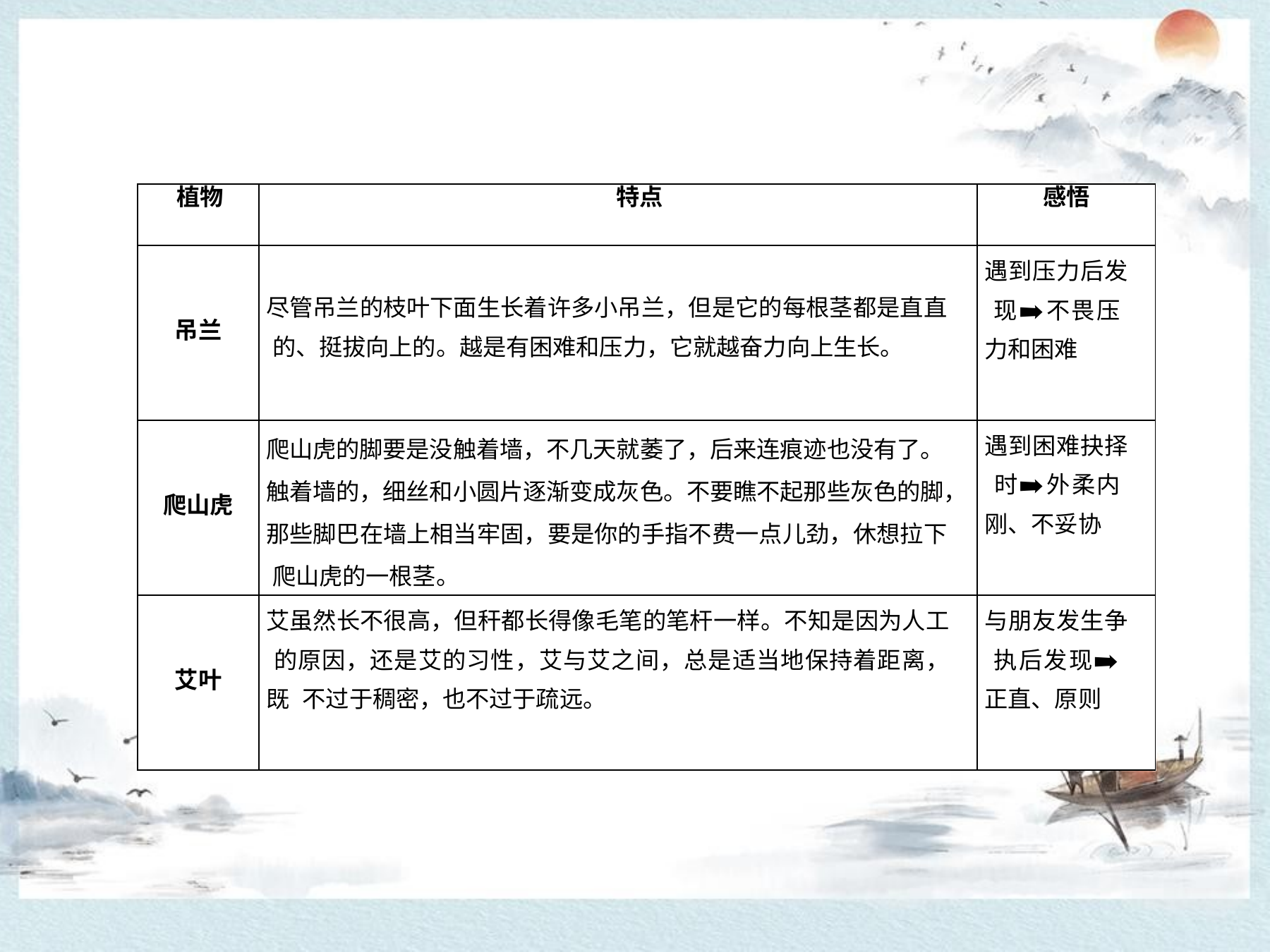

| 植物 | 特点 | 感悟 |
| --- | --- | --- |
| 吊兰 | 尽管吊兰的枝叶下面生长着许多小吊兰，但是它的每根茎都是直直 的、挺拔向上的。越是有困难和压力，它就越奋力向上生长。 | 遇到压力后发 现➡️不畏压 力和困难 |
| 爬山虎 | 爬山虎的脚要是没触着墙，不几天就萎了，后来连痕迹也没有了。 触着墙的，细丝和小圆片逐渐变成灰色。不要瞧不起那些灰色的脚， 那些脚巴在墙上相当牢固，要是你的手指不费一点儿劲，休想拉下 爬山虎的一根茎。 | 遇到困难抉择 时➡️外柔内 刚、不妥协 |
| 艾叶 | 艾虽然长不很高，但秆都长得像毛笔的笔杆一样。不知是因为人工 的原因，还是艾的习性，艾与艾之间，总是适当地保持着距离，既 不过于稠密，也不过于疏远。 | 与朋友发生争 执后发现➡️ 正直、原则 |